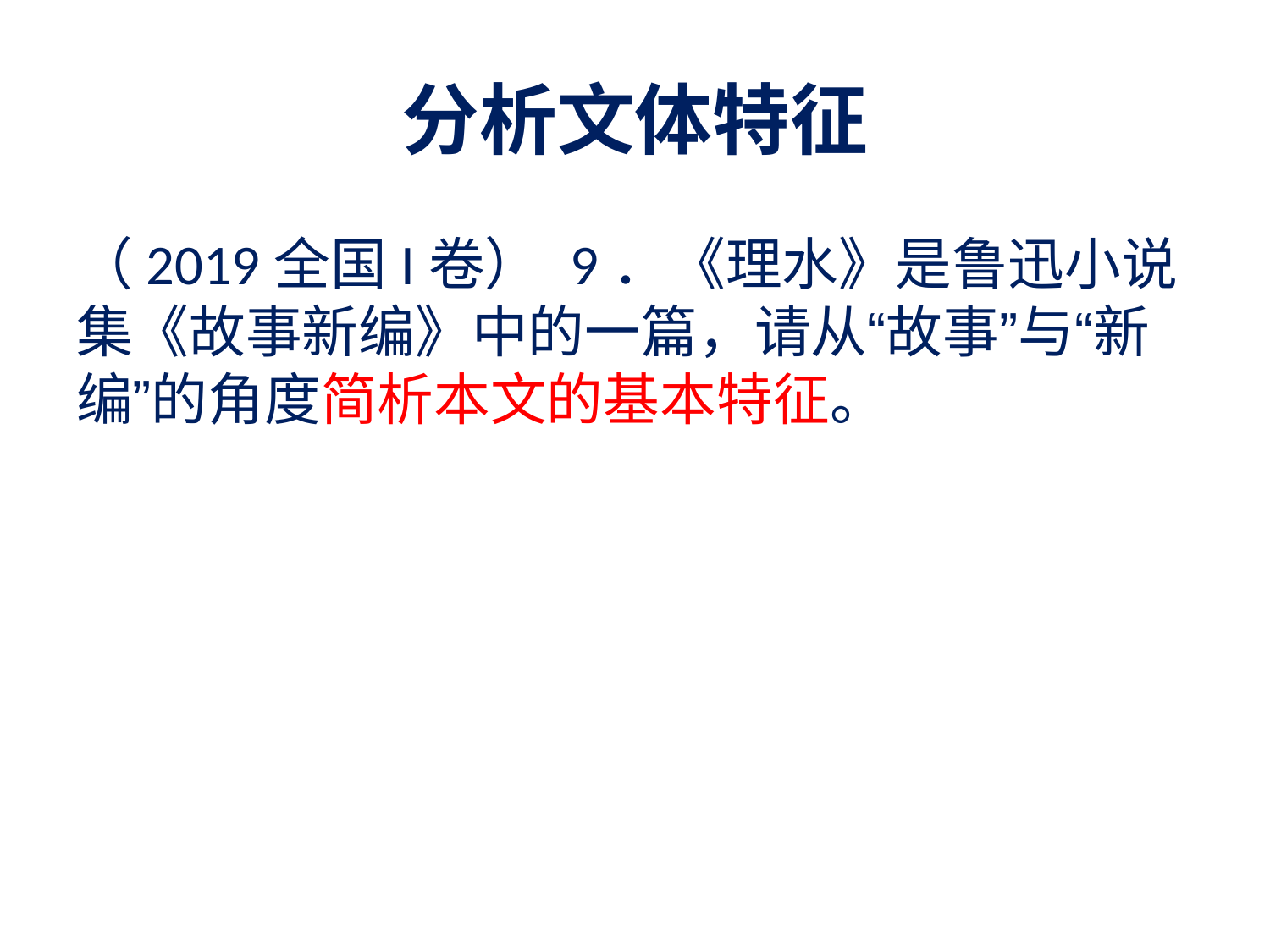

# 分析文体特征
（2019全国I卷） 9．《理水》是鲁迅小说集《故事新编》中的一篇，请从“故事”与“新编”的角度简析本文的基本特征。